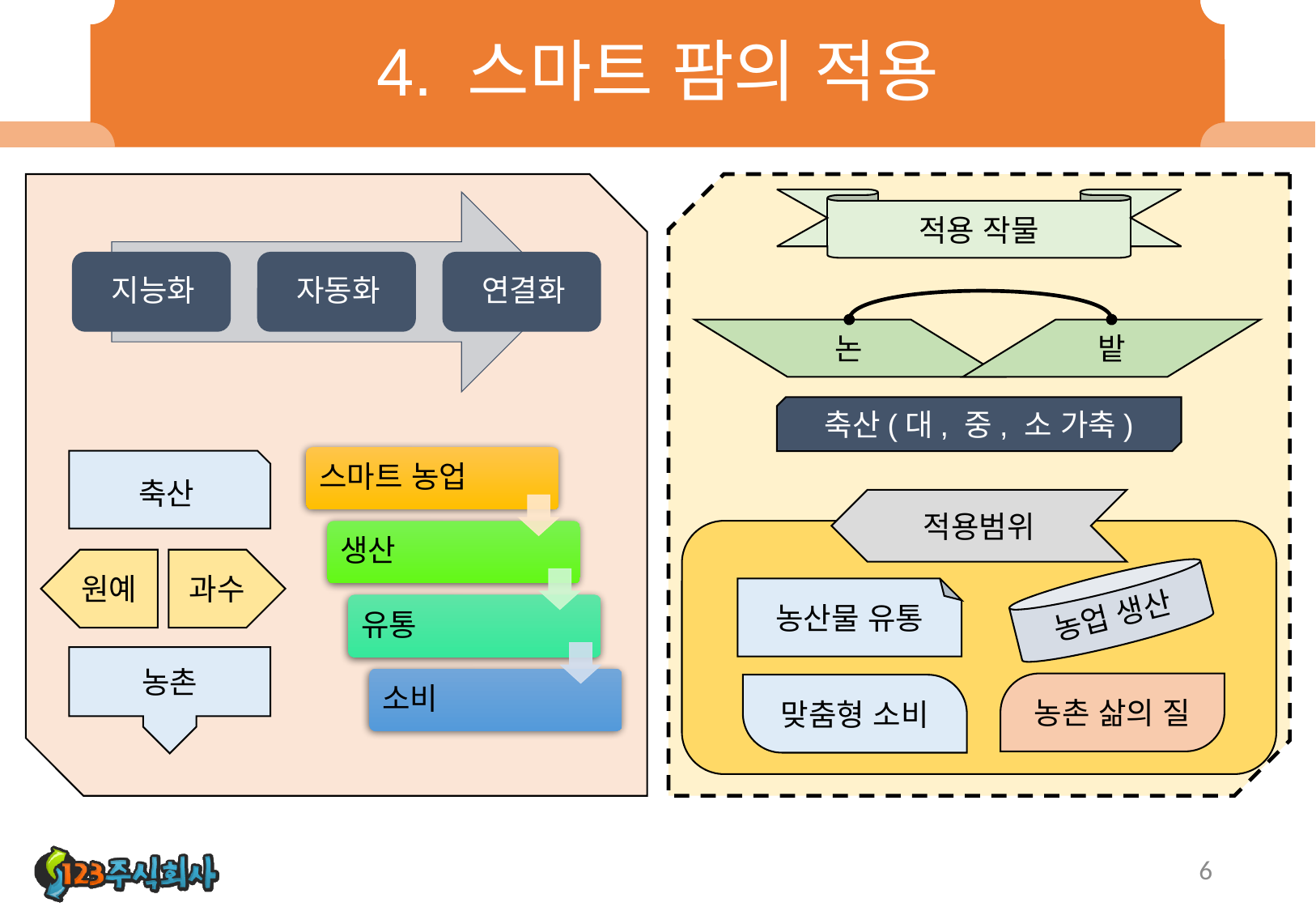

# 4. 스마트 팜의 적용

적용 작물
지능화
자동화
연결화
논
밭
축산(대, 중, 소 가축)
스마트 농업
생산
유통
소비

축산
적용범위

원예
과수
농업 생산

농산물 유통
농촌
농촌 삶의 질
맞춤형 소비
6